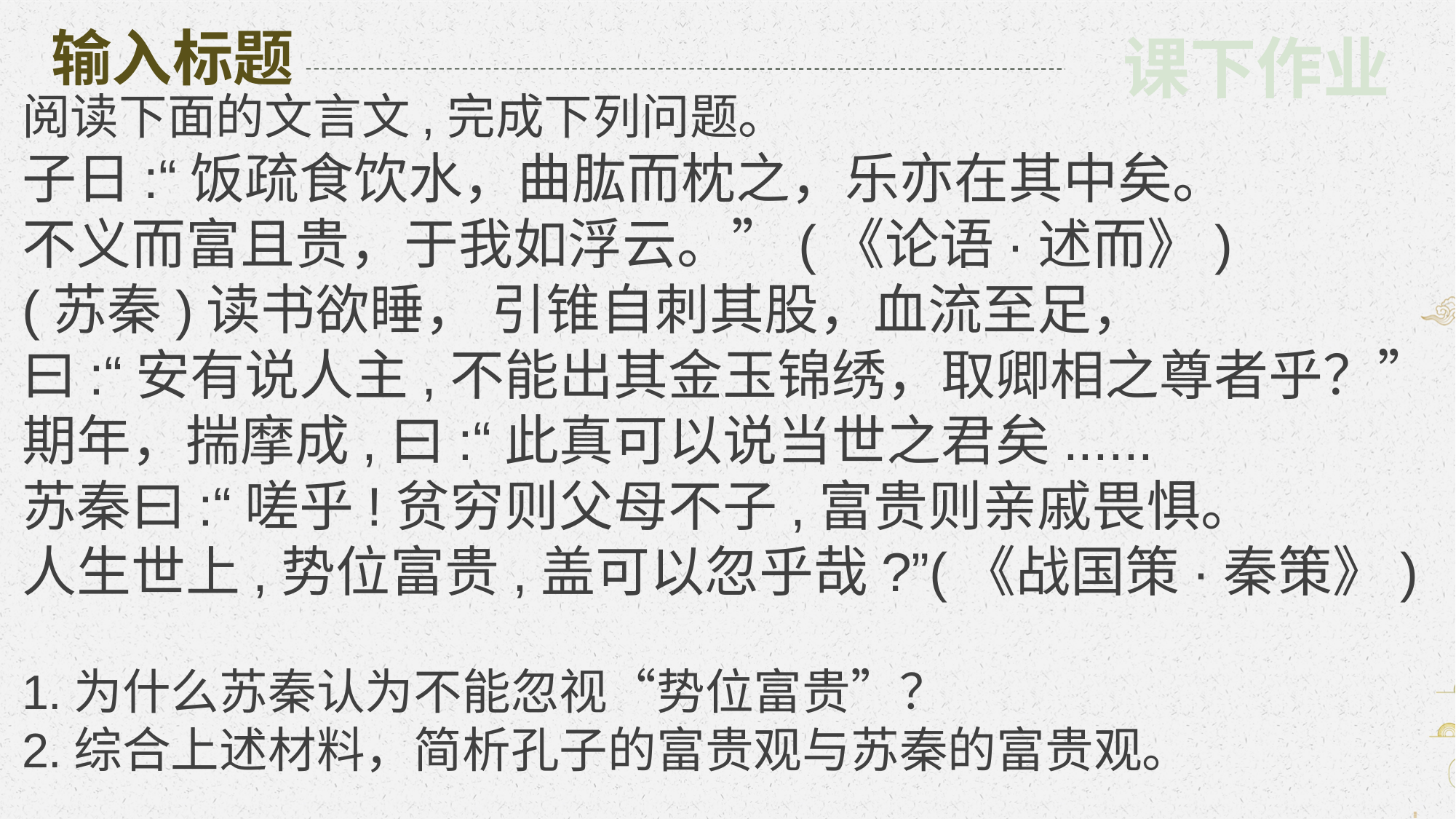

课下作业
阅读下面的文言文,完成下列问题。
子日:“饭疏食饮水，曲肱而枕之，乐亦在其中矣。
不义而富且贵，于我如浮云。”(《论语·述而》)
(苏秦)读书欲睡， 引锥自刺其股，血流至足，
曰:“安有说人主,不能出其金玉锦绣，取卿相之尊者乎？”
期年，揣摩成,曰:“此真可以说当世之君矣......
苏秦曰:“嗟乎!贫穷则父母不子,富贵则亲戚畏惧。
人生世上,势位富贵,盖可以忽乎哉?”(《战国策·秦策》)

1.为什么苏秦认为不能忽视“势位富贵”？
2.综合上述材料，简析孔子的富贵观与苏秦的富贵观。